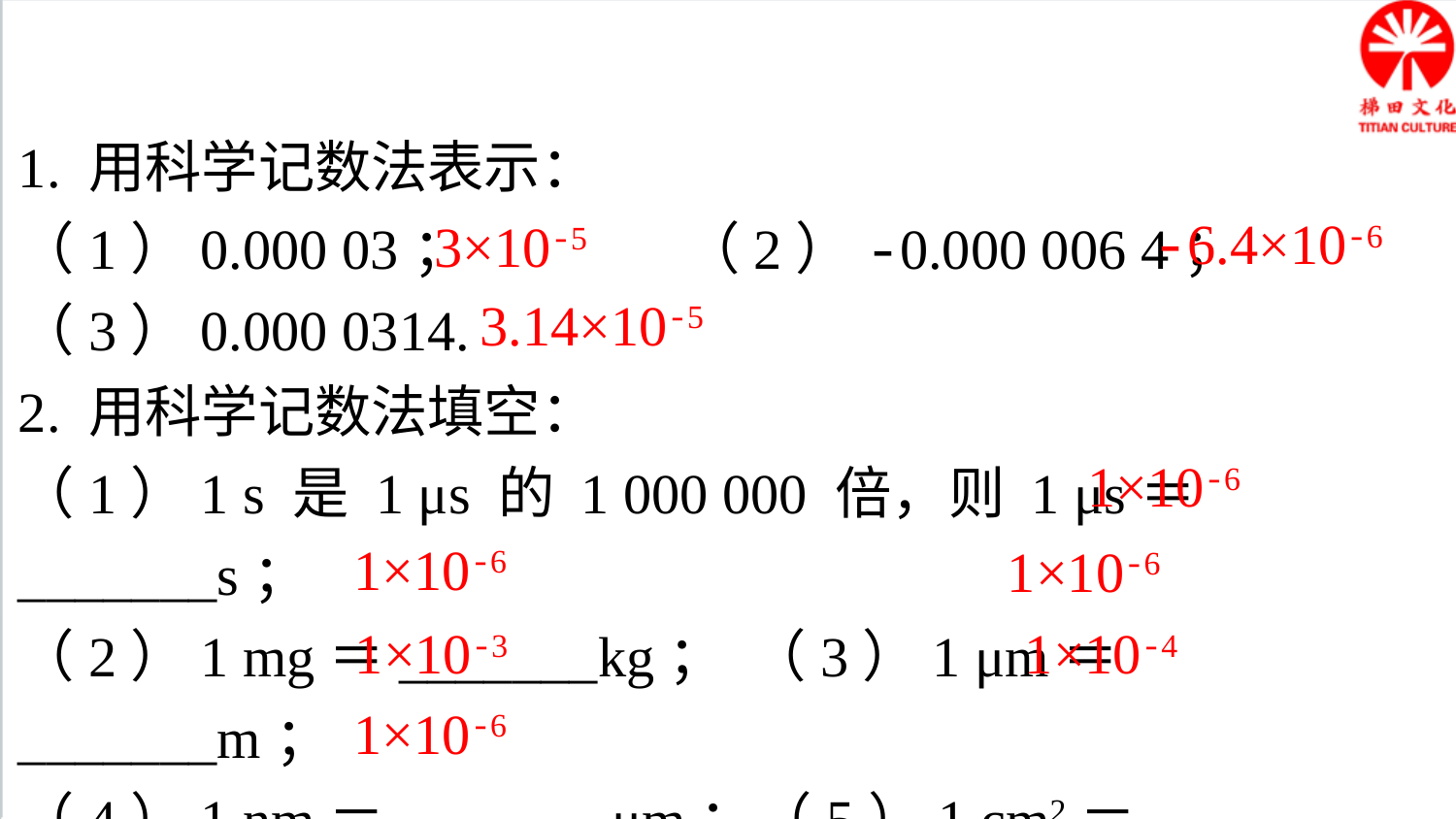

练一练
1. 用科学记数法表示：
（1）0.000 03；                 （2）-0.000 006 4；
（3）0.000 0314.
2. 用科学记数法填空：
（1）1 s 是 1 μs 的 1 000 000 倍，则 1 μs＝_______s；
（2）1 mg＝_______kg；  （3）1 μm＝_______m；
（4）1 nm＝_______ μm；（5）1 cm2＝_______ m2；
（6）1 mL＝_______m3.
-6.4×10-6
3×10-5
3.14×10-5
1×10-6
1×10-6
1×10-6
1×10-3
1×10-4
1×10-6